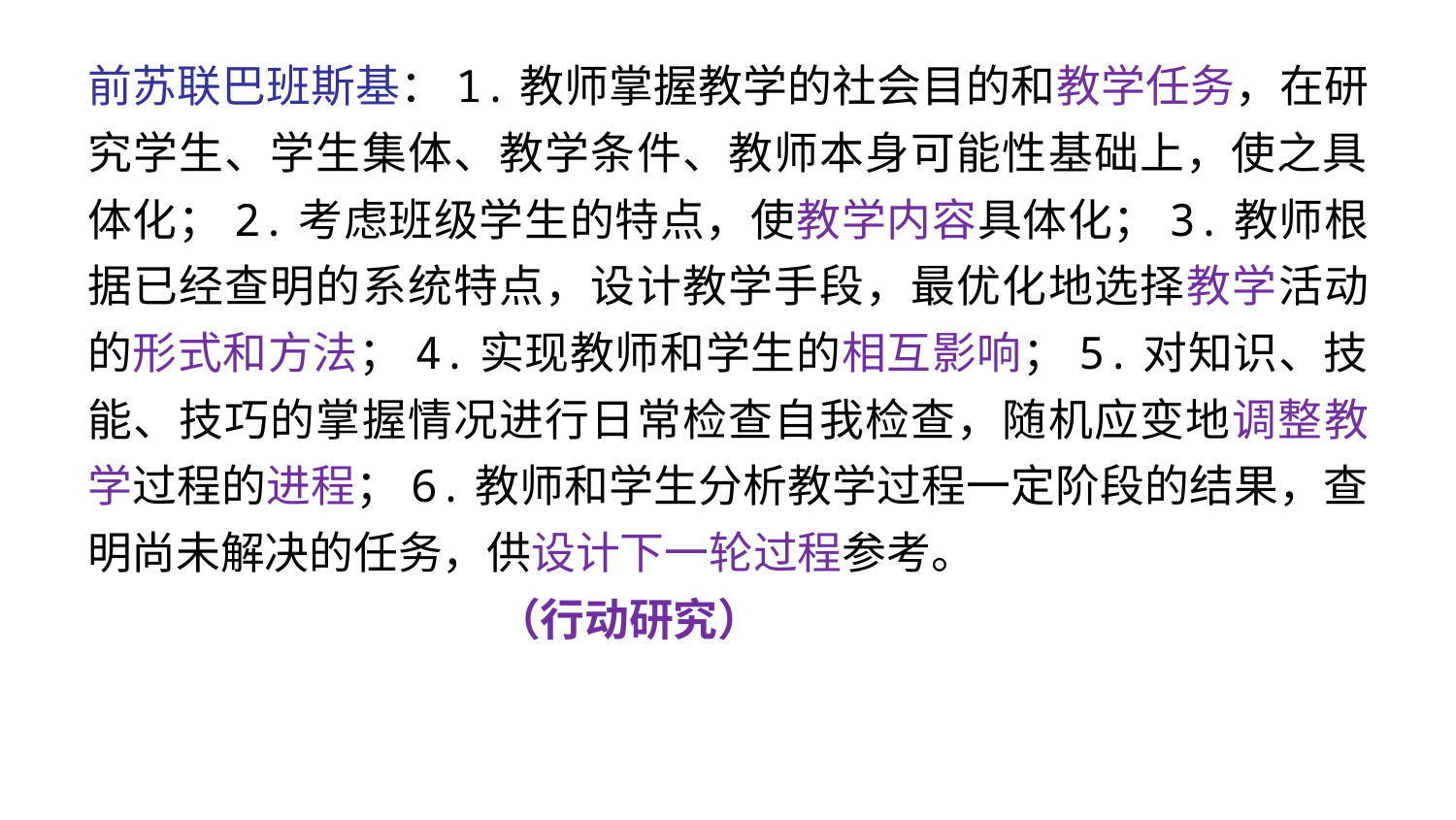

前苏联巴班斯基：1.教师掌握教学的社会目的和教学任务，在研究学生、学生集体、教学条件、教师本身可能性基础上，使之具体化；2.考虑班级学生的特点，使教学内容具体化；3.教师根据已经查明的系统特点，设计教学手段，最优化地选择教学活动的形式和方法；4.实现教师和学生的相互影响；5.对知识、技能、技巧的掌握情况进行日常检查自我检查，随机应变地调整教学过程的进程；6.教师和学生分析教学过程一定阶段的结果，查明尚未解决的任务，供设计下一轮过程参考。
                                        （行动研究）